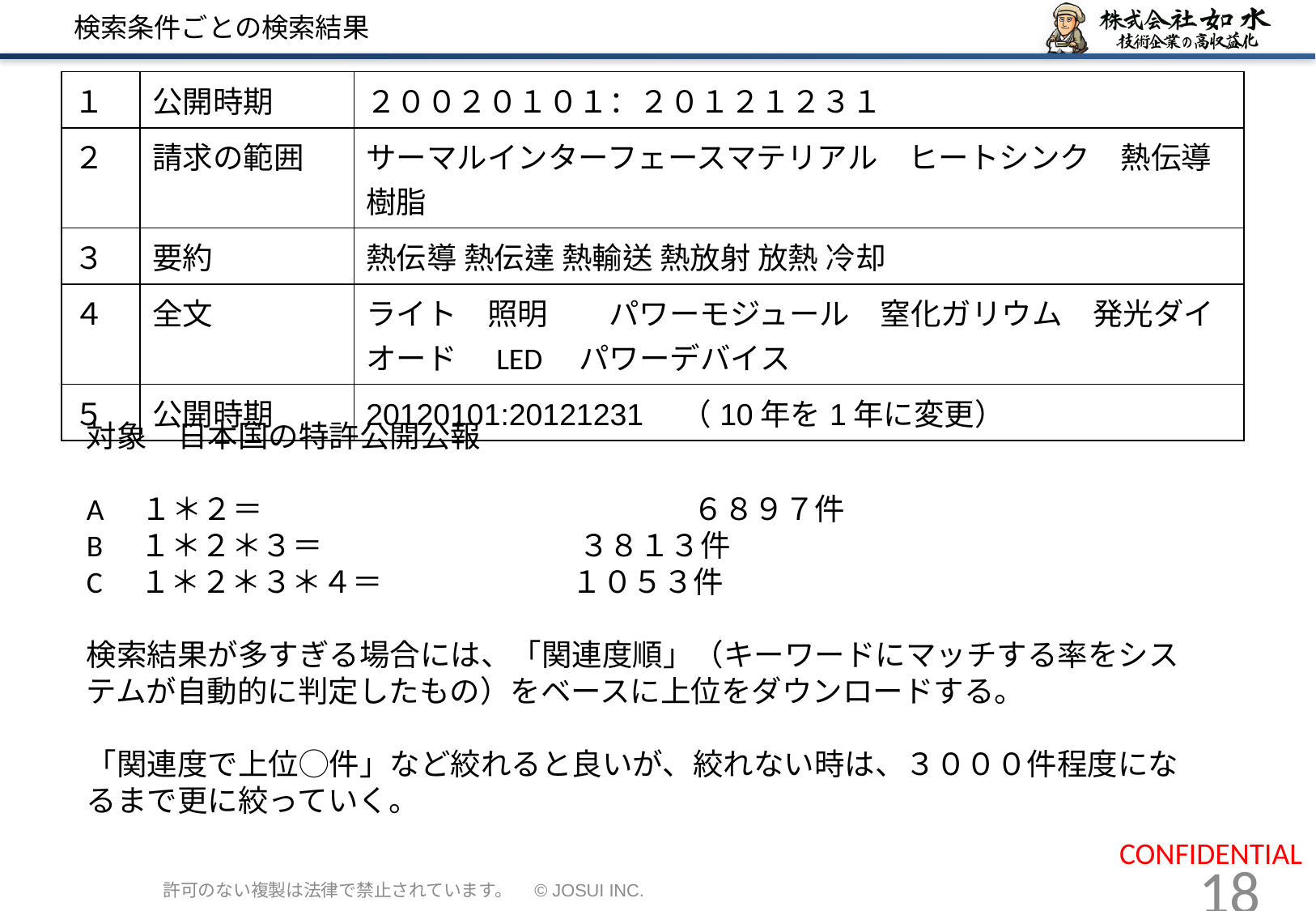

# 検索条件ごとの検索結果
| １ | 公開時期 | ２００２０１０１：２０１２１２３１ |
| --- | --- | --- |
| ２ | 請求の範囲 | サーマルインターフェースマテリアル　ヒートシンク　熱伝導樹脂 |
| ３ | 要約 | 熱伝導 熱伝達 熱輸送 熱放射 放熱 冷却 |
| ４ | 全文 | ライト　照明　　パワーモジュール　窒化ガリウム　発光ダイオード　LED　パワーデバイス |
| ５ | 公開時期 | 20120101:20121231　（10年を1年に変更） |
対象　日本国の特許公開公報

A　１＊２＝				６８９７件
B　１＊２＊３＝			 ３８１３件
C　１＊２＊３＊４＝		１０５３件

検索結果が多すぎる場合には、「関連度順」（キーワードにマッチする率をシステムが自動的に判定したもの）をベースに上位をダウンロードする。

「関連度で上位◯件」など絞れると良いが、絞れない時は、３０００件程度になるまで更に絞っていく。
許可のない複製は法律で禁止されています。　© JOSUI INC.
18